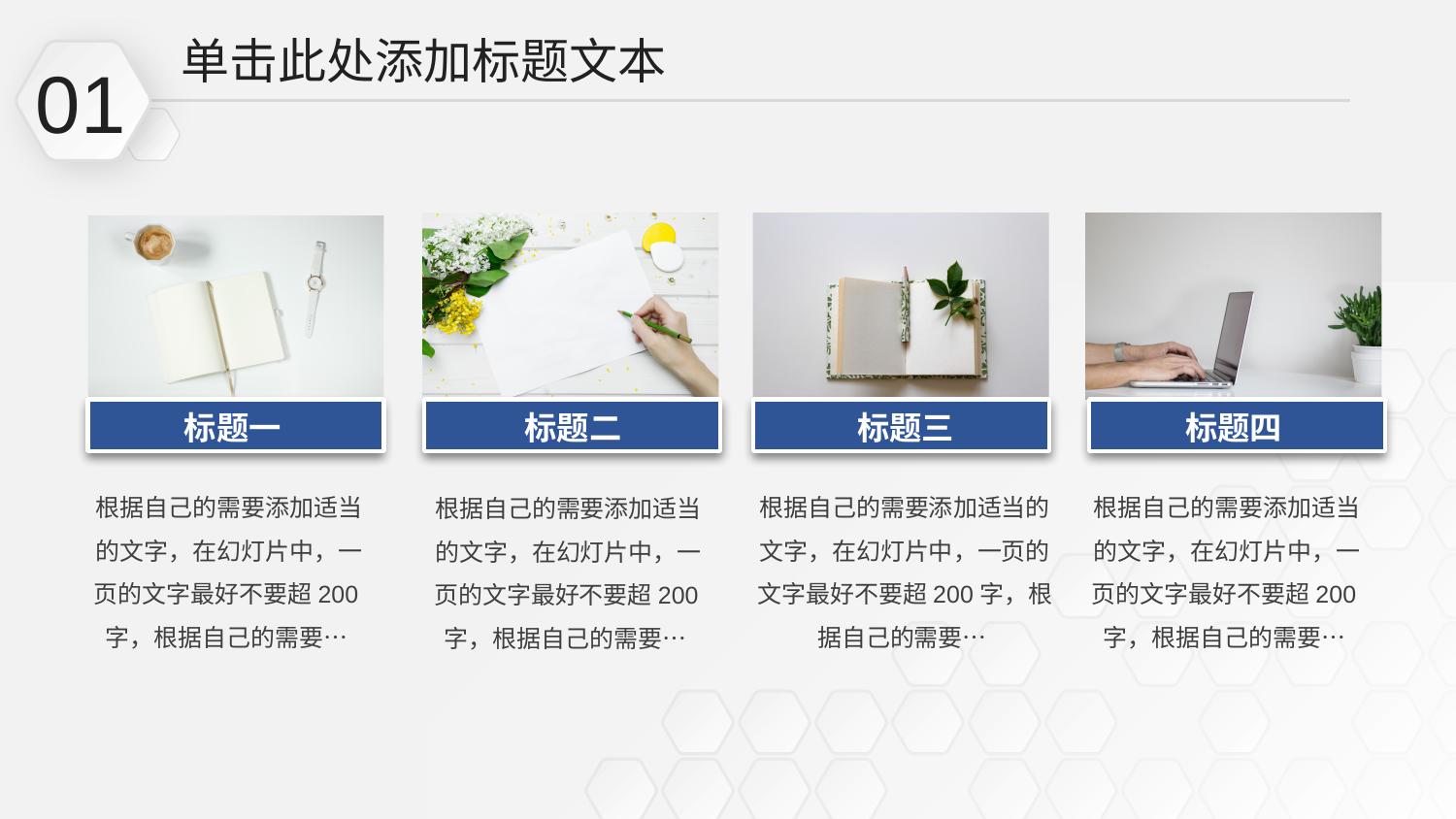

单击此处添加标题文本
01

标题一
标题二
标题三
标题四
根据自己的需要添加适当的文字，在幻灯片中，一页的文字最好不要超200字，根据自己的需要…
根据自己的需要添加适当的文字，在幻灯片中，一页的文字最好不要超200字，根据自己的需要…
根据自己的需要添加适当的文字，在幻灯片中，一页的文字最好不要超200字，根据自己的需要…
根据自己的需要添加适当的文字，在幻灯片中，一页的文字最好不要超200字，根据自己的需要…